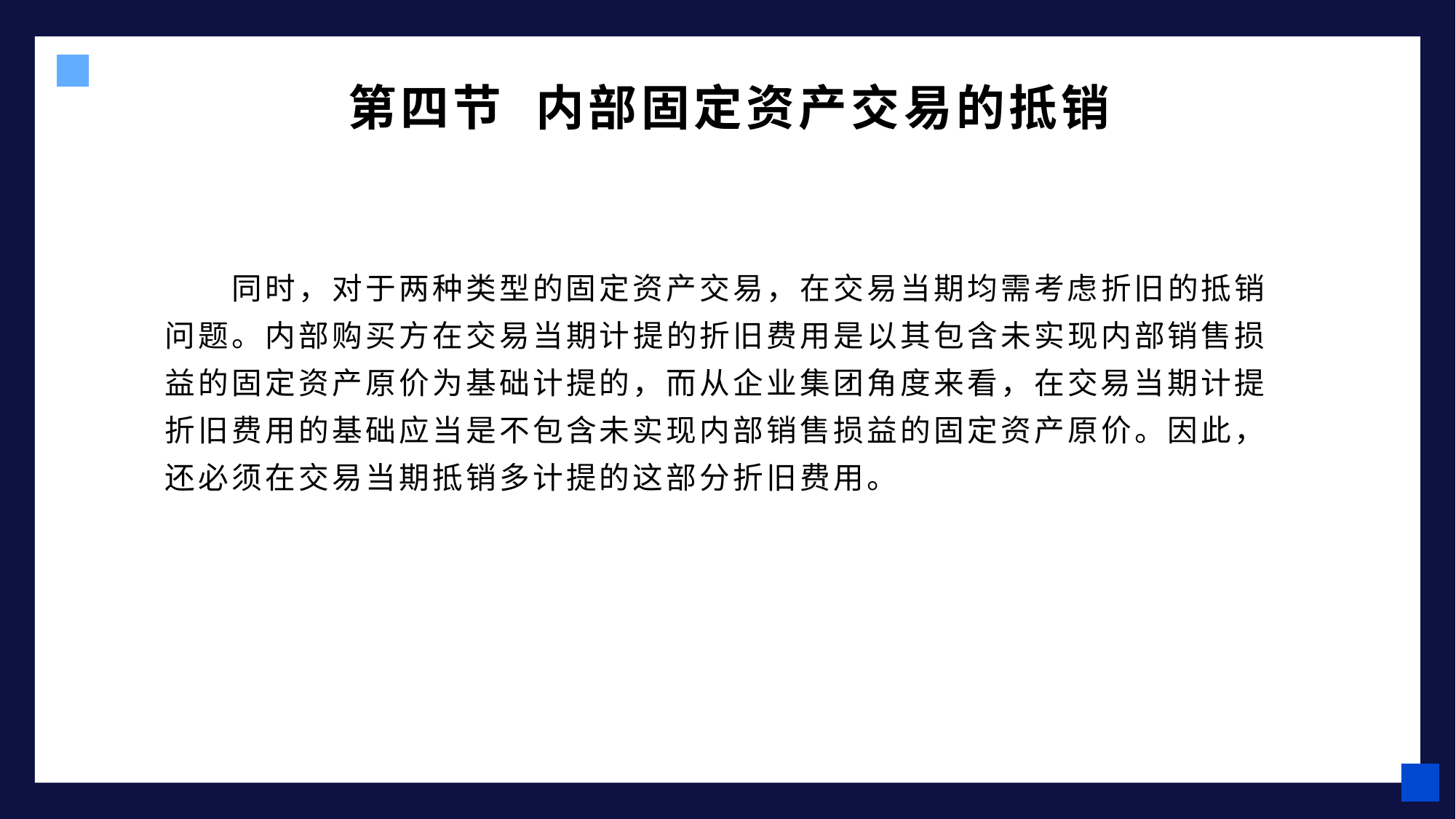

第四节  内部固定资产交易的抵销
同时，对于两种类型的固定资产交易，在交易当期均需考虑折旧的抵销问题。内部购买方在交易当期计提的折旧费用是以其包含未实现内部销售损益的固定资产原价为基础计提的，而从企业集团角度来看，在交易当期计提折旧费用的基础应当是不包含未实现内部销售损益的固定资产原价。因此，还必须在交易当期抵销多计提的这部分折旧费用。